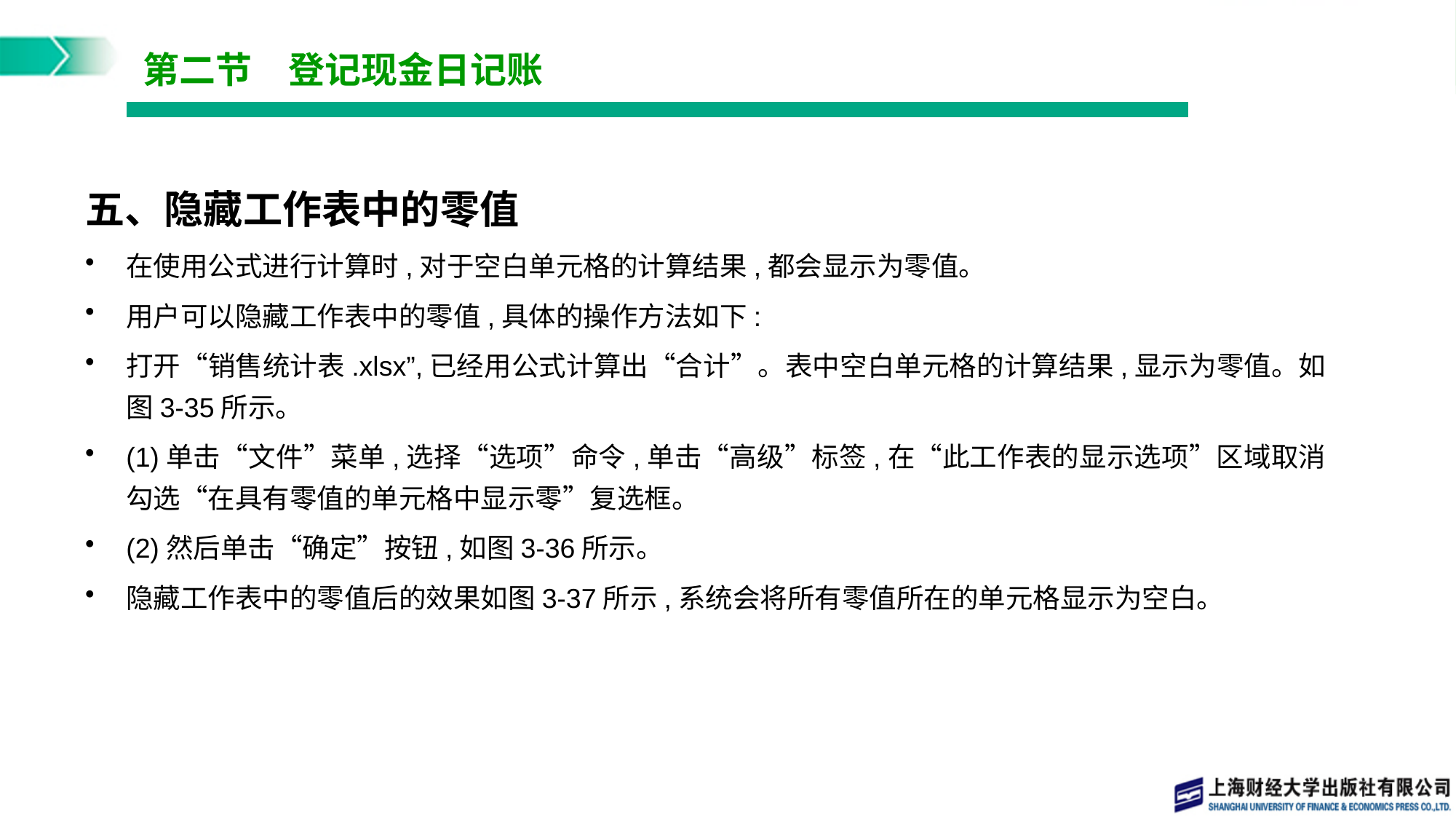

# 第二节　登记现金日记账
五、隐藏工作表中的零值
在使用公式进行计算时,对于空白单元格的计算结果,都会显示为零值。
用户可以隐藏工作表中的零值,具体的操作方法如下:
打开“销售统计表.xlsx”,已经用公式计算出“合计”。表中空白单元格的计算结果,显示为零值。如图3-35所示。
(1)单击“文件”菜单,选择“选项”命令,单击“高级”标签,在“此工作表的显示选项”区域取消勾选“在具有零值的单元格中显示零”复选框。
(2)然后单击“确定”按钮,如图3-36所示。
隐藏工作表中的零值后的效果如图3-37所示,系统会将所有零值所在的单元格显示为空白。